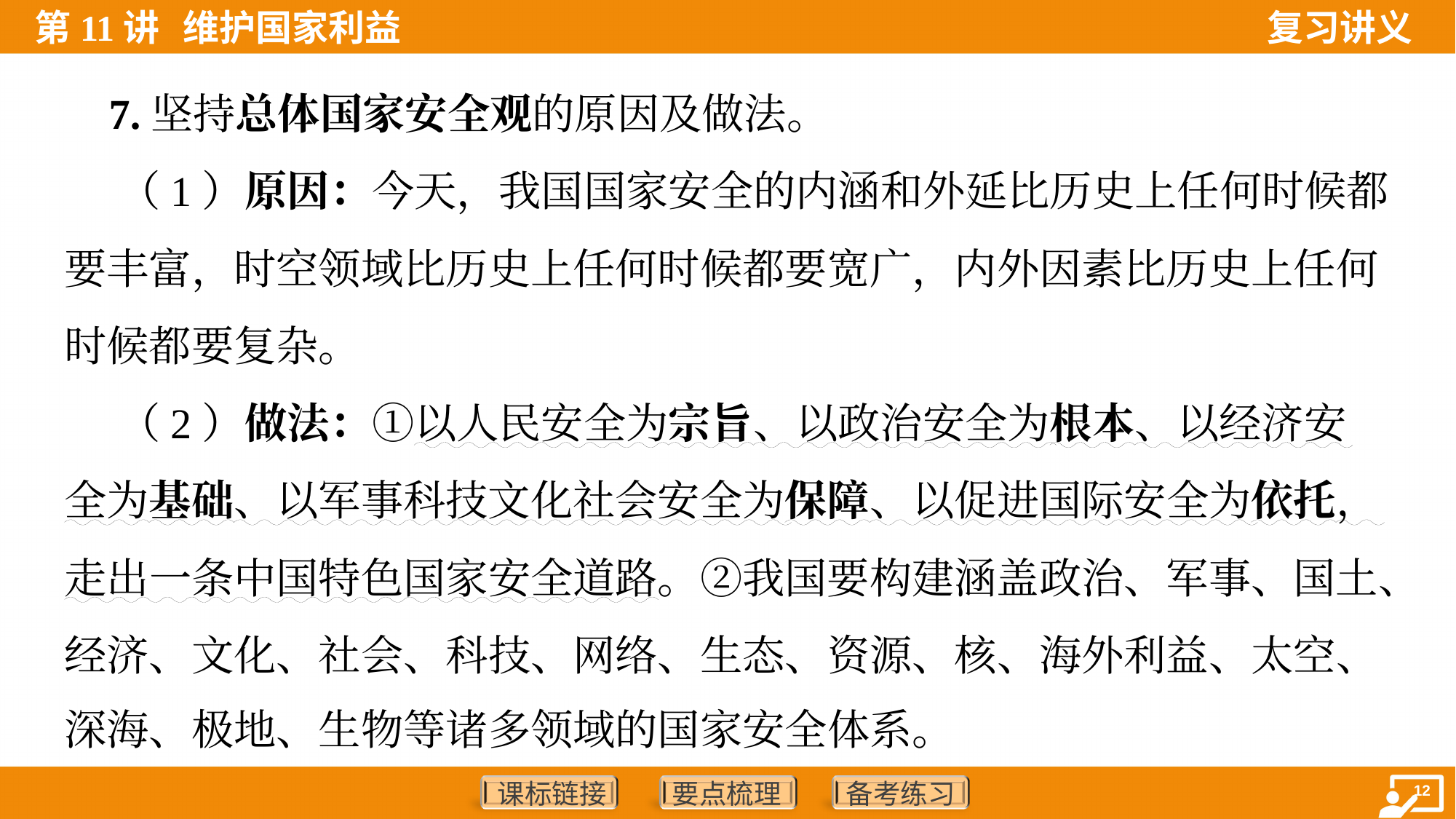

7.坚持总体国家安全观的原因及做法。
    （1）原因：今天，我国国家安全的内涵和外延比历史上任何时候都
要丰富，时空领域比历史上任何时候都要宽广，内外因素比历史上任何
时候都要复杂。
    （2）做法：①以人民安全为宗旨、以政治安全为根本、以经济安
全为基础、以军事科技文化社会安全为保障、以促进国际安全为依托，
走出一条中国特色国家安全道路。②我国要构建涵盖政治、军事、国土、
经济、文化、社会、科技、网络、生态、资源、核、海外利益、太空、
深海、极地、生物等诸多领域的国家安全体系。